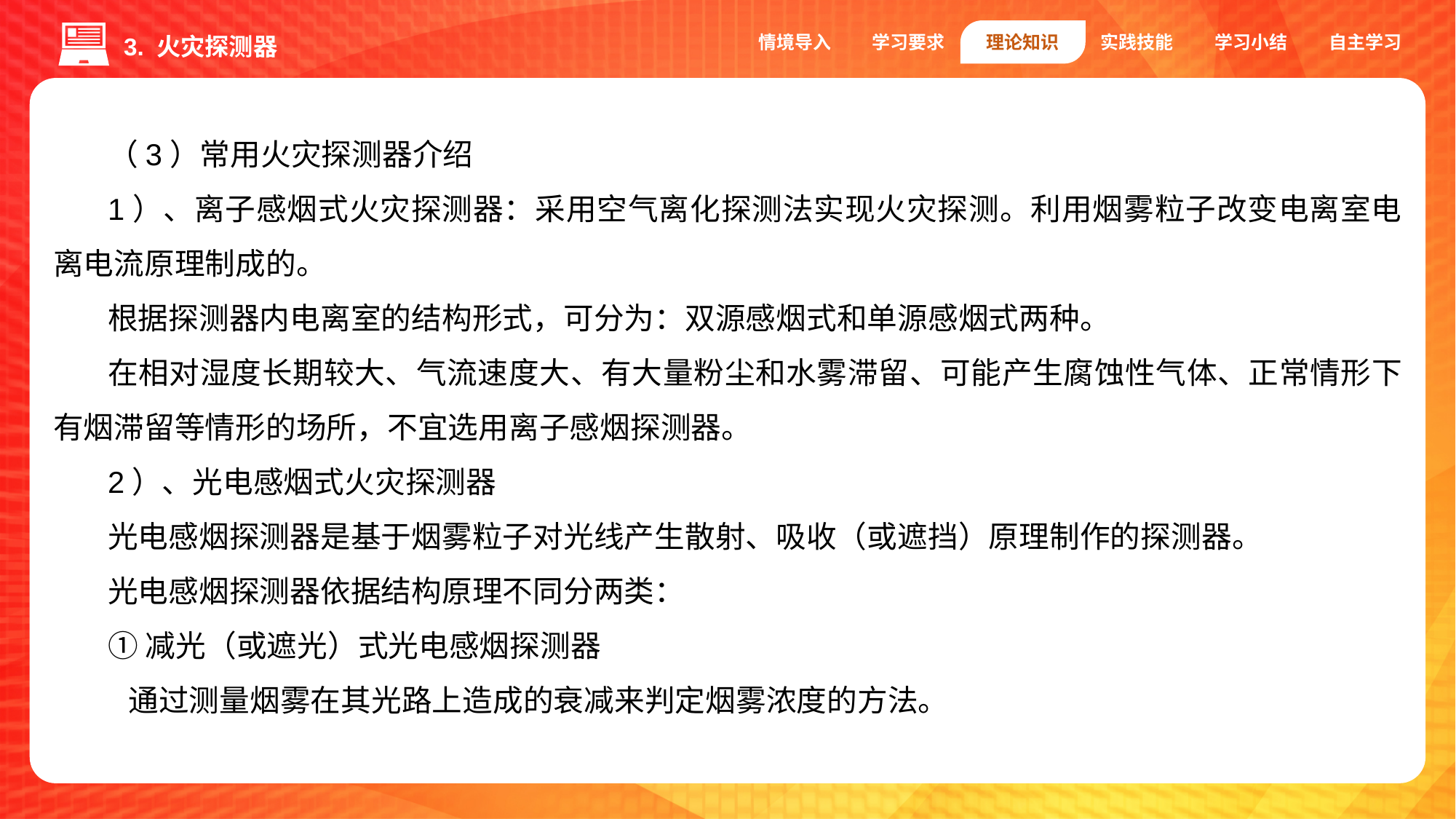

情境导入
学习要求
理论知识
实践技能
学习小结
自主学习

3. 火灾探测器
（3）常用火灾探测器介绍
1）、离子感烟式火灾探测器：采用空气离化探测法实现火灾探测。利用烟雾粒子改变电离室电离电流原理制成的。
根据探测器内电离室的结构形式，可分为：双源感烟式和单源感烟式两种。
在相对湿度长期较大、气流速度大、有大量粉尘和水雾滞留、可能产生腐蚀性气体、正常情形下有烟滞留等情形的场所，不宜选用离子感烟探测器。
2）、光电感烟式火灾探测器
光电感烟探测器是基于烟雾粒子对光线产生散射、吸收（或遮挡）原理制作的探测器。
光电感烟探测器依据结构原理不同分两类：
①减光（或遮光）式光电感烟探测器
  通过测量烟雾在其光路上造成的衰减来判定烟雾浓度的方法。